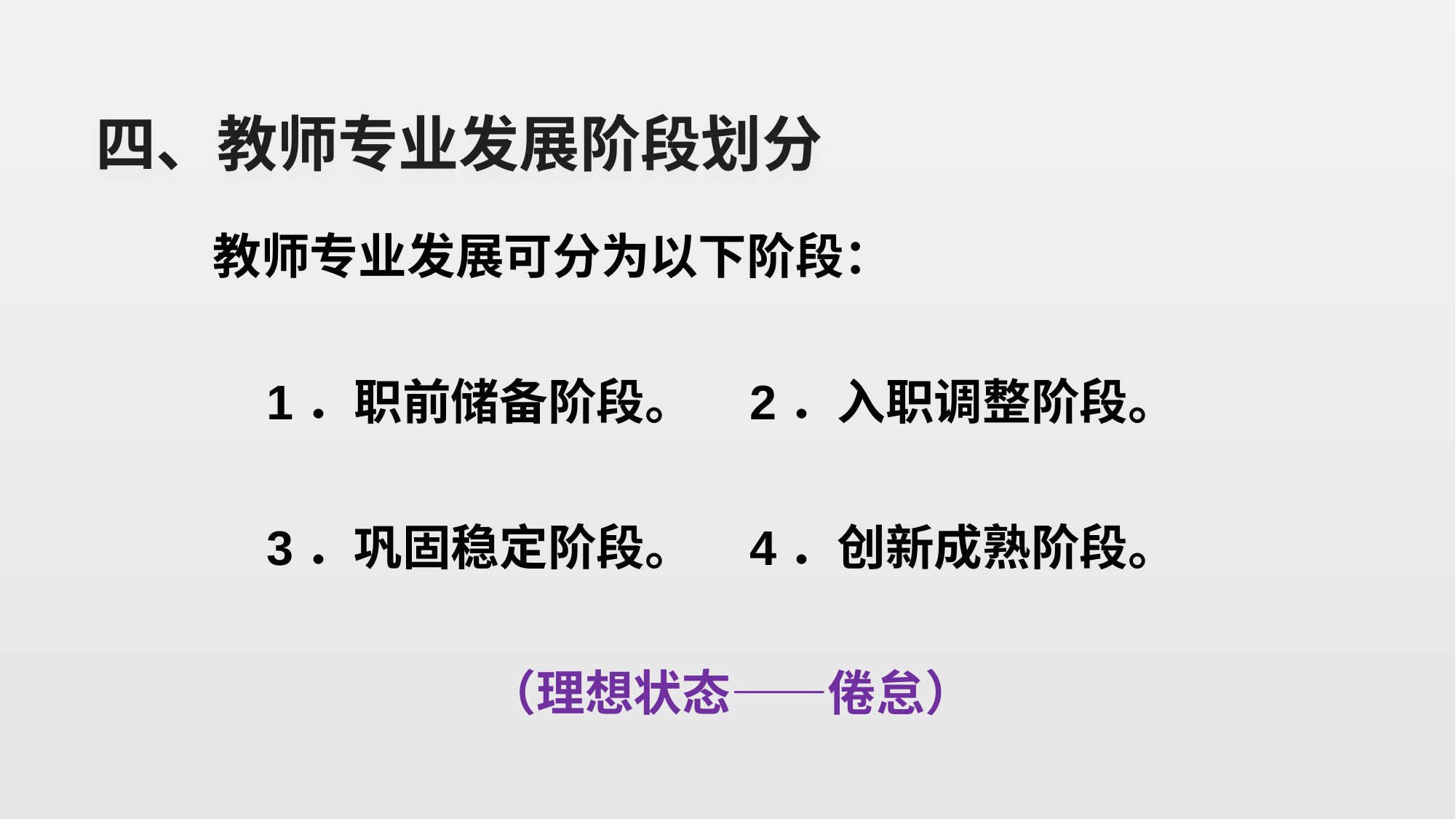

# 四、教师专业发展阶段划分
教师专业发展可分为以下阶段：

    1．职前储备阶段。    2．入职调整阶段。

    3．巩固稳定阶段。    4．创新成熟阶段。

（理想状态——倦怠）